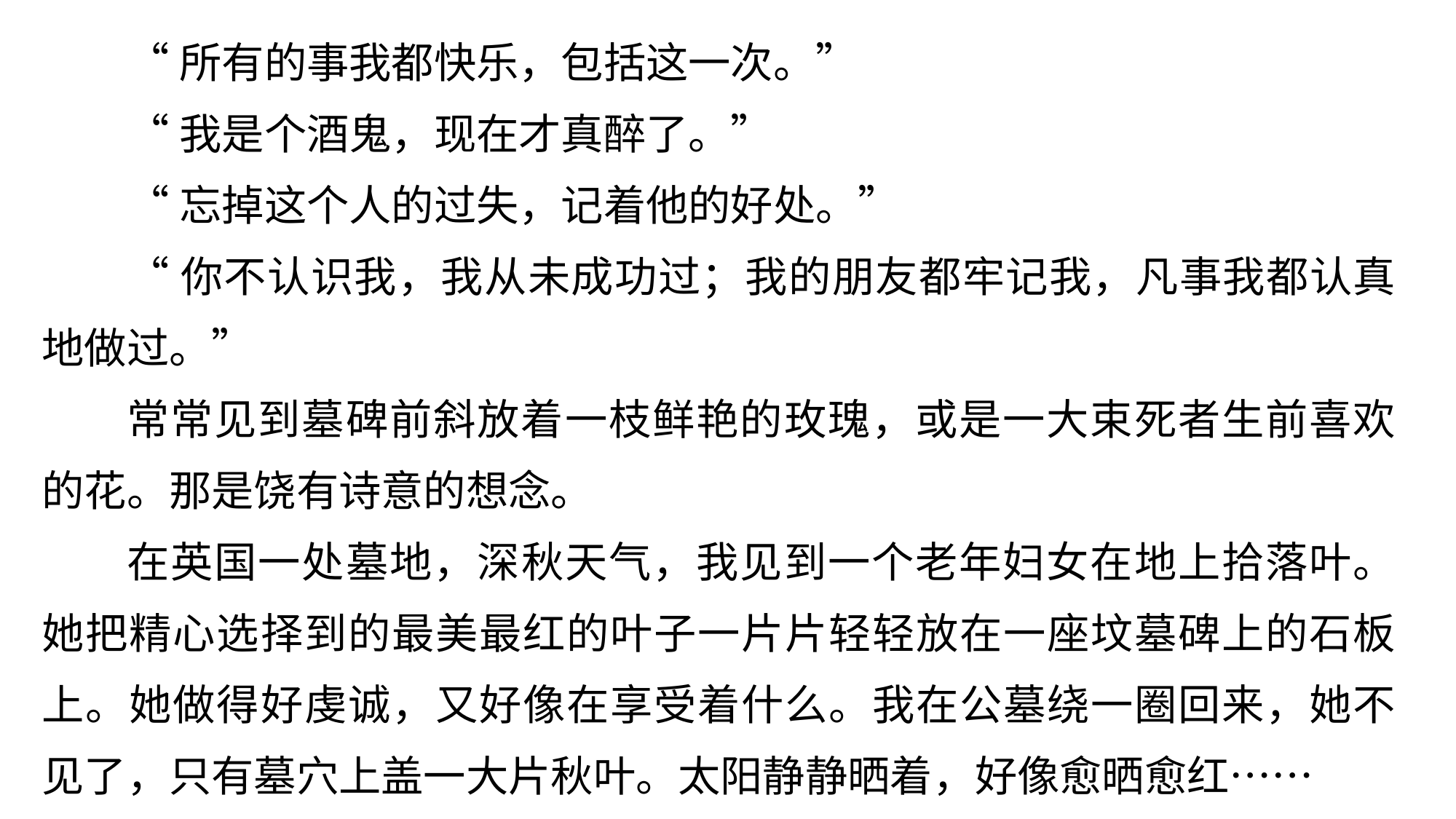

“所有的事我都快乐，包括这一次。”
“我是个酒鬼，现在才真醉了。”
“忘掉这个人的过失，记着他的好处。”
“你不认识我，我从未成功过；我的朋友都牢记我，凡事我都认真地做过。”
常常见到墓碑前斜放着一枝鲜艳的玫瑰，或是一大束死者生前喜欢的花。那是饶有诗意的想念。
在英国一处墓地，深秋天气，我见到一个老年妇女在地上拾落叶。她把精心选择到的最美最红的叶子一片片轻轻放在一座坟墓碑上的石板上。她做得好虔诚，又好像在享受着什么。我在公墓绕一圈回来，她不见了，只有墓穴上盖一大片秋叶。太阳静静晒着，好像愈晒愈红……